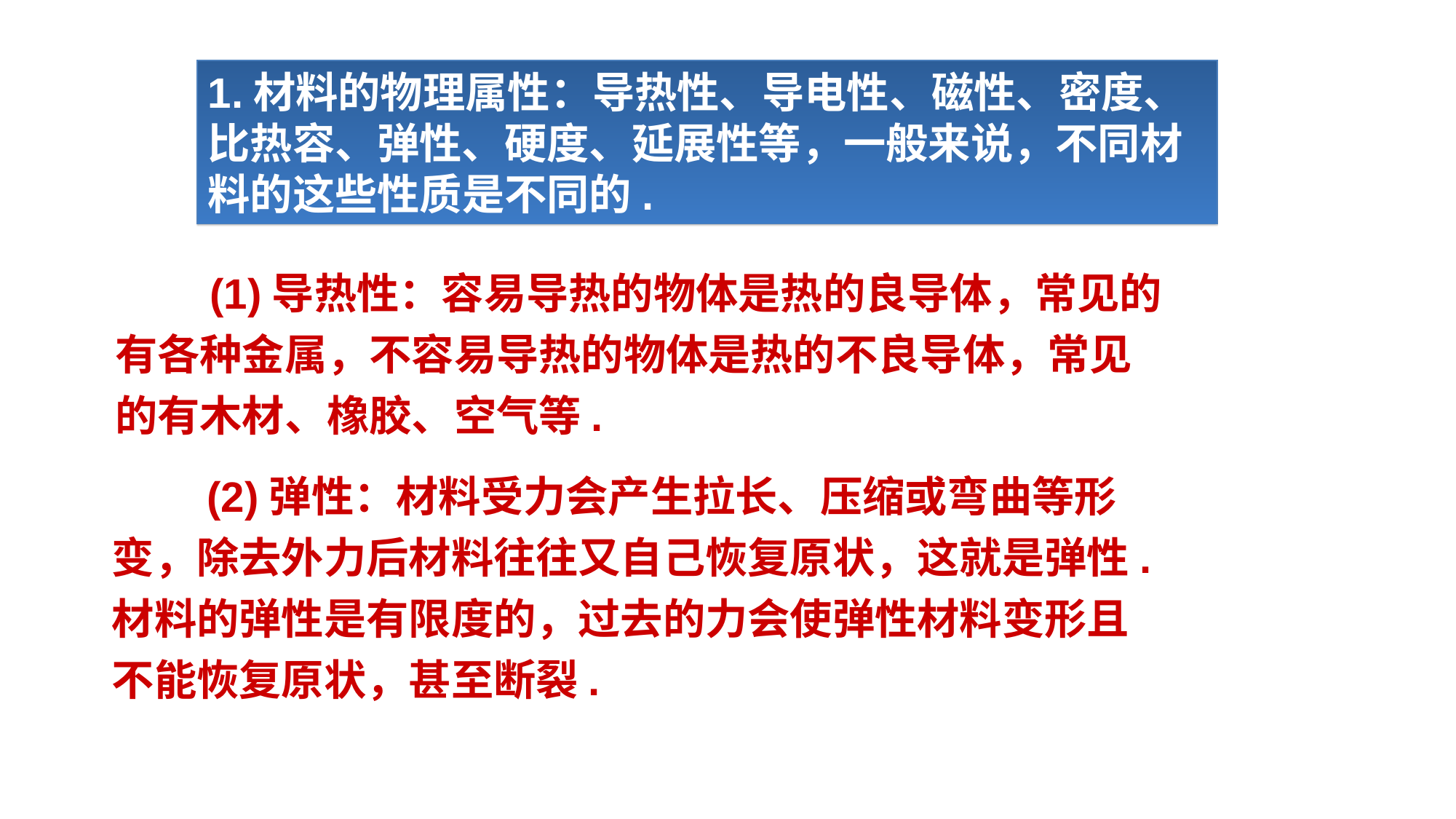

1.材料的物理属性：导热性、导电性、磁性、密度、比热容、弹性、硬度、延展性等，一般来说，不同材料的这些性质是不同的.
　　(1)导热性：容易导热的物体是热的良导体，常见的有各种金属，不容易导热的物体是热的不良导体，常见的有木材、橡胶、空气等.
　　(2)弹性：材料受力会产生拉长、压缩或弯曲等形变，除去外力后材料往往又自己恢复原状，这就是弹性.材料的弹性是有限度的，过去的力会使弹性材料变形且不能恢复原状，甚至断裂.